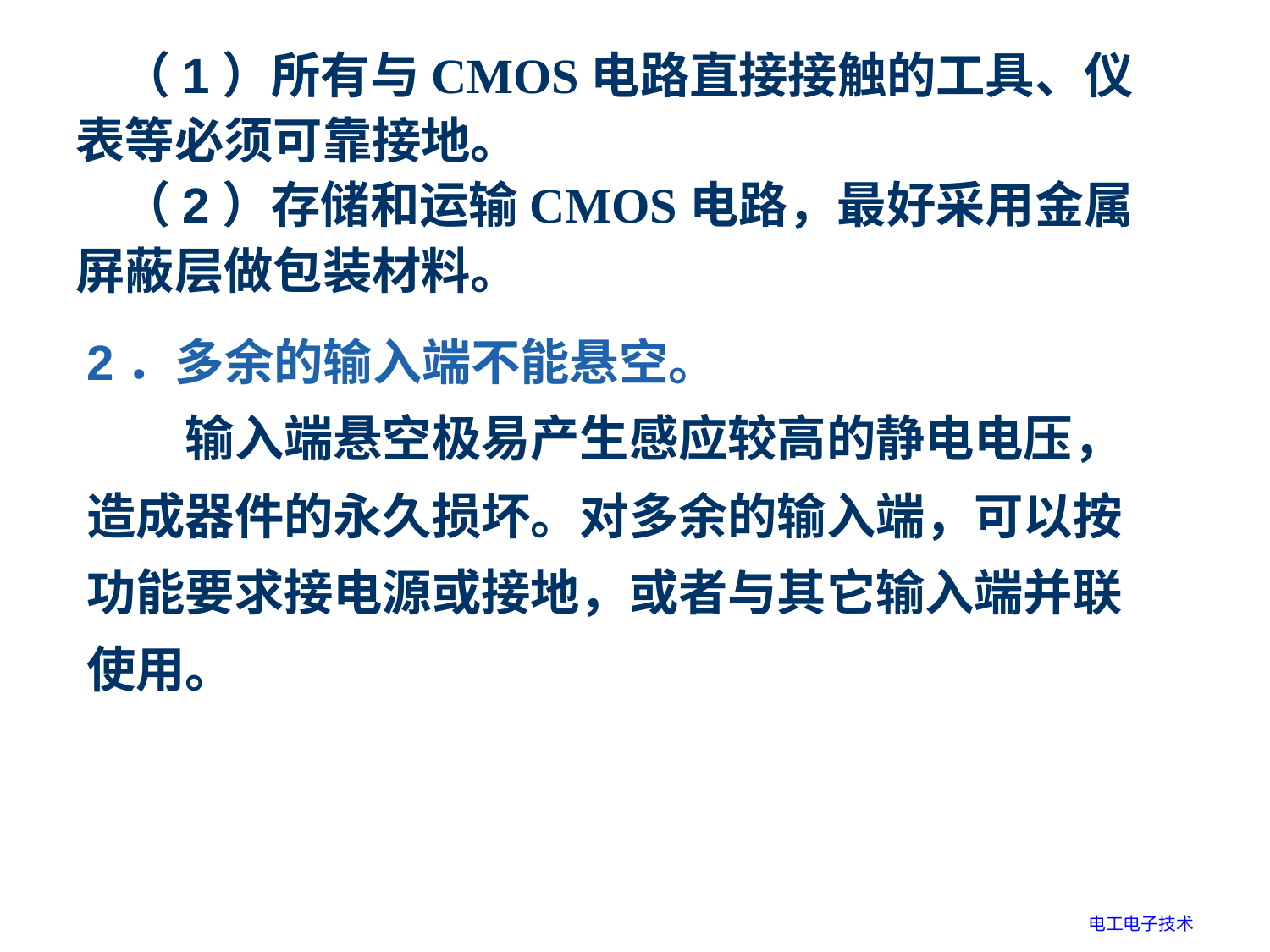

（1）所有与CMOS电路直接接触的工具、仪表等必须可靠接地。
   （2）存储和运输CMOS电路，最好采用金属屏蔽层做包装材料。

2．多余的输入端不能悬空。
　　输入端悬空极易产生感应较高的静电电压，造成器件的永久损坏。对多余的输入端，可以按功能要求接电源或接地，或者与其它输入端并联使用。
电工电子技术
130